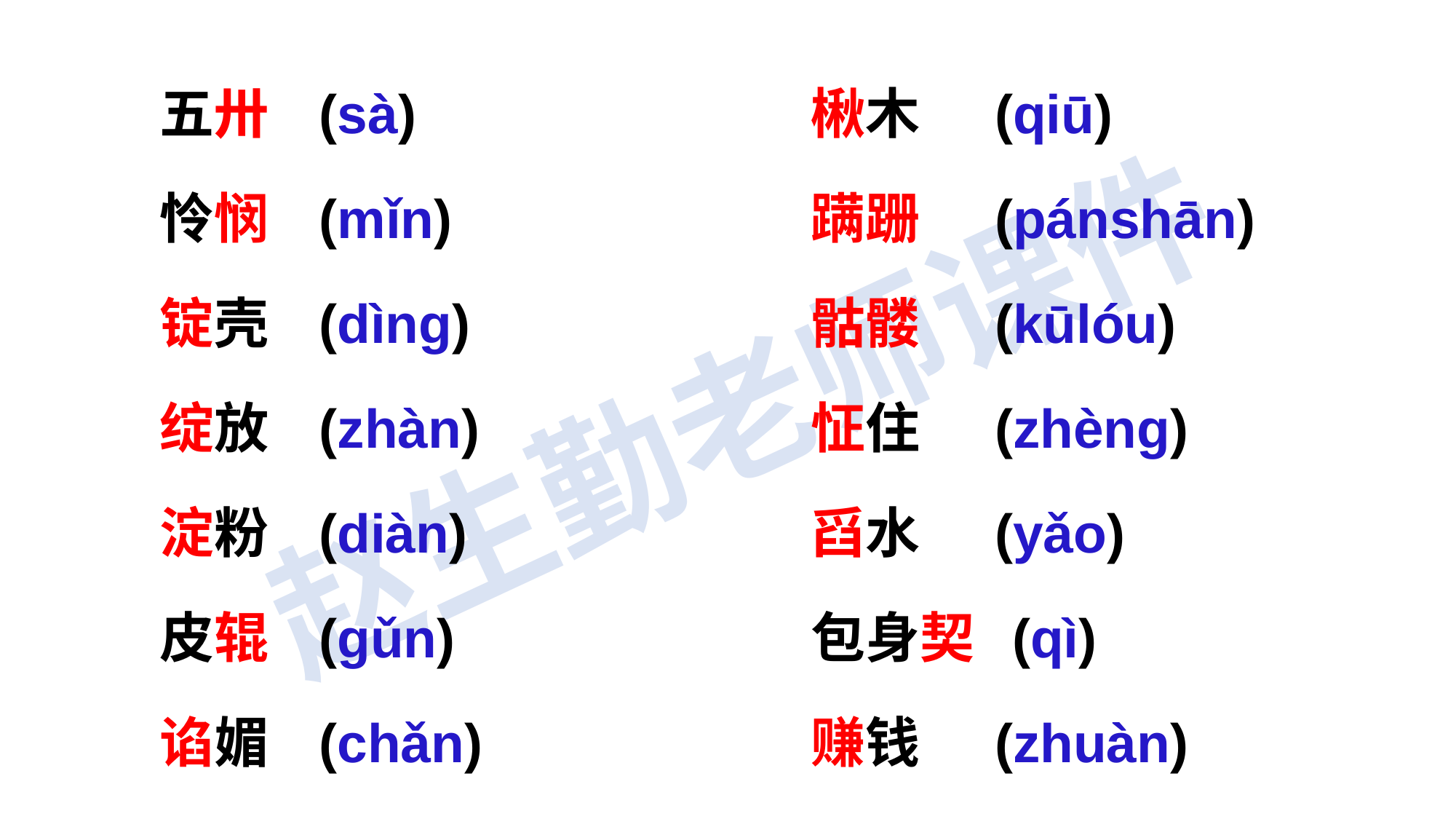

五卅   (sà)
怜悯   (mǐn)
锭壳   (dìng)
绽放   (zhàn)
淀粉   (diàn)
皮辊   (gǔn)
谄媚   (chǎn)
楸木     (qiū)
蹒跚     (pánshān)
骷髅     (kūlóu)
怔住     (zhèng)
舀水     (yǎo)
包身契  (qì)
赚钱     (zhuàn)